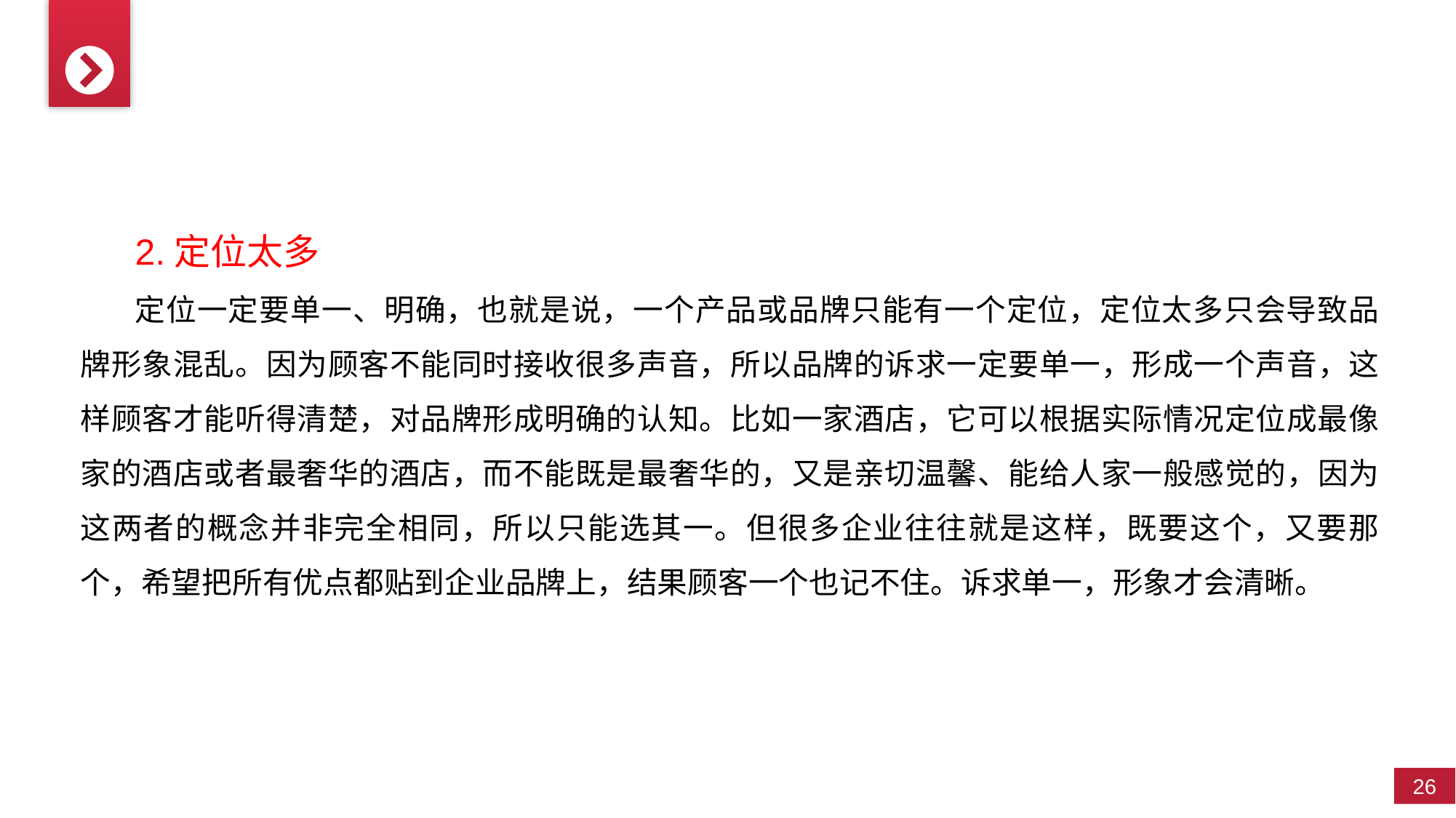

2.定位太多
定位一定要单一、明确，也就是说，一个产品或品牌只能有一个定位，定位太多只会导致品牌形象混乱。因为顾客不能同时接收很多声音，所以品牌的诉求一定要单一，形成一个声音，这样顾客才能听得清楚，对品牌形成明确的认知。比如一家酒店，它可以根据实际情况定位成最像家的酒店或者最奢华的酒店，而不能既是最奢华的，又是亲切温馨、能给人家一般感觉的，因为这两者的概念并非完全相同，所以只能选其一。但很多企业往往就是这样，既要这个，又要那个，希望把所有优点都贴到企业品牌上，结果顾客一个也记不住。诉求单一，形象才会清晰。